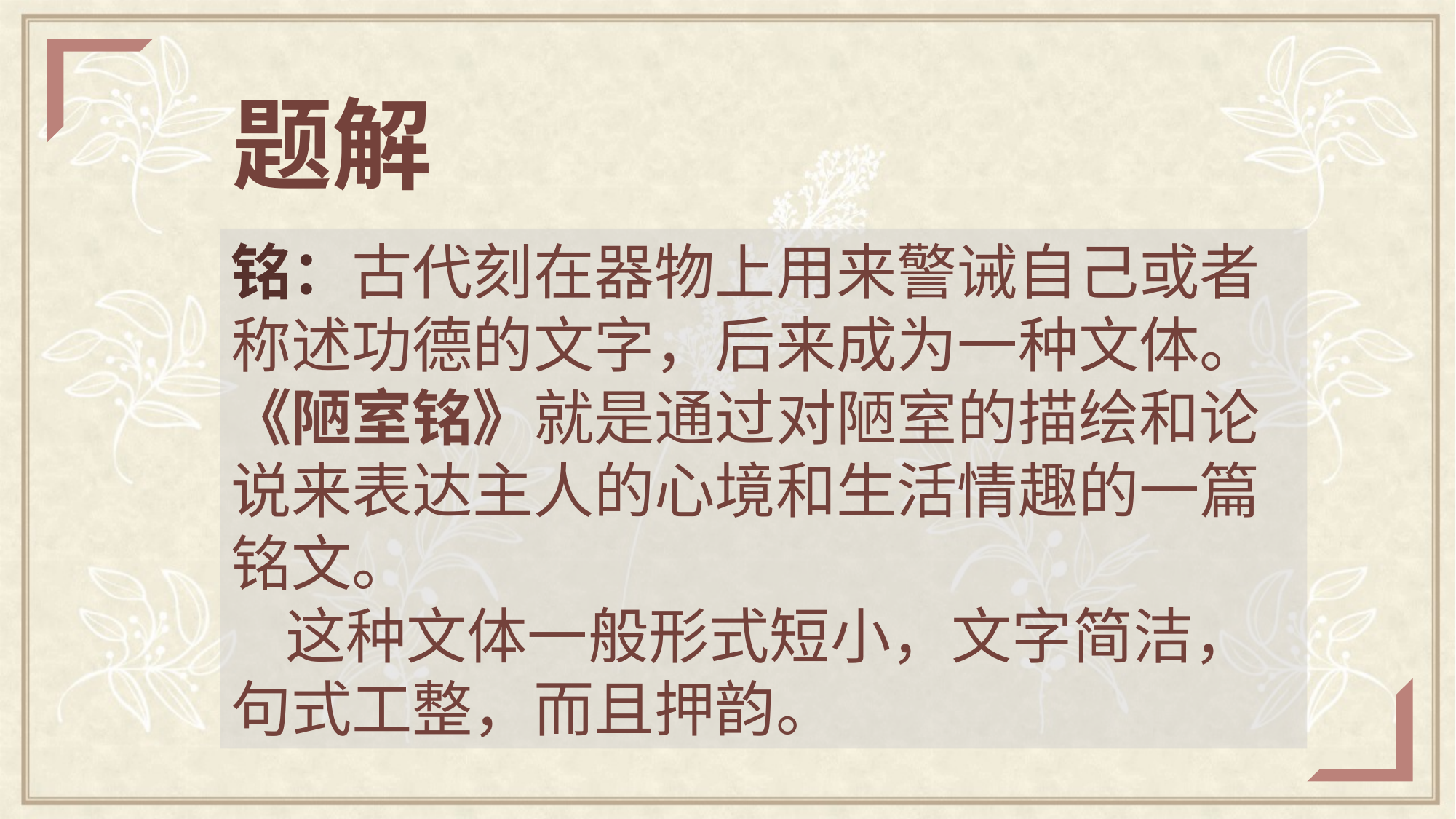

题解
铭：古代刻在器物上用来警诫自己或者称述功德的文字，后来成为一种文体。
《陋室铭》就是通过对陋室的描绘和论说来表达主人的心境和生活情趣的一篇铭文。
这种文体一般形式短小，文字简洁，句式工整，而且押韵。